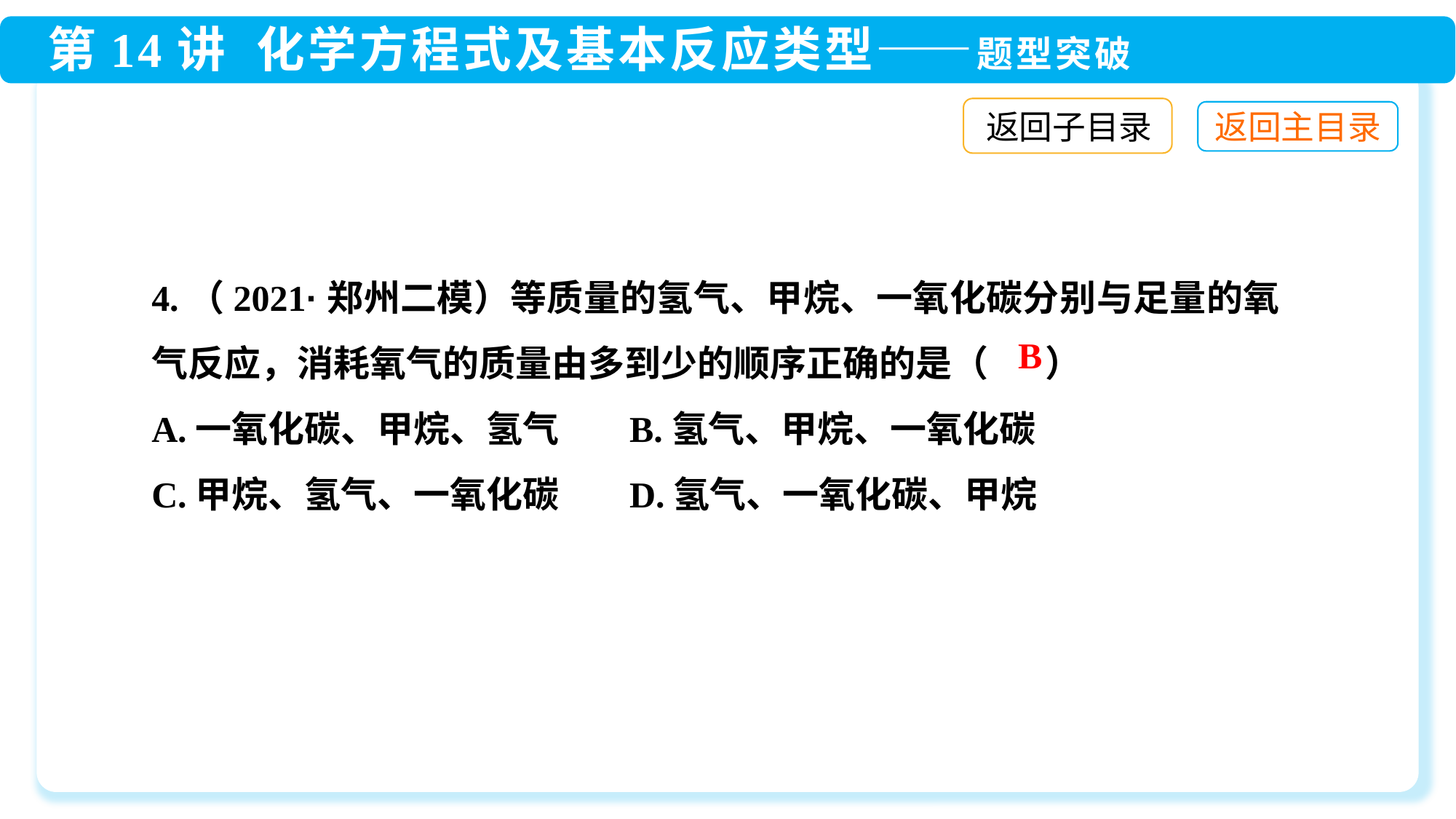

返回子目录
4.（2021·郑州二模）等质量的氢气、甲烷、一氧化碳分别与足量的氧气反应，消耗氧气的质量由多到少的顺序正确的是（       ）
A.一氧化碳、甲烷、氢气	    B.氢气、甲烷、一氧化碳
C.甲烷、氢气、一氧化碳	    D.氢气、一氧化碳、甲烷
B